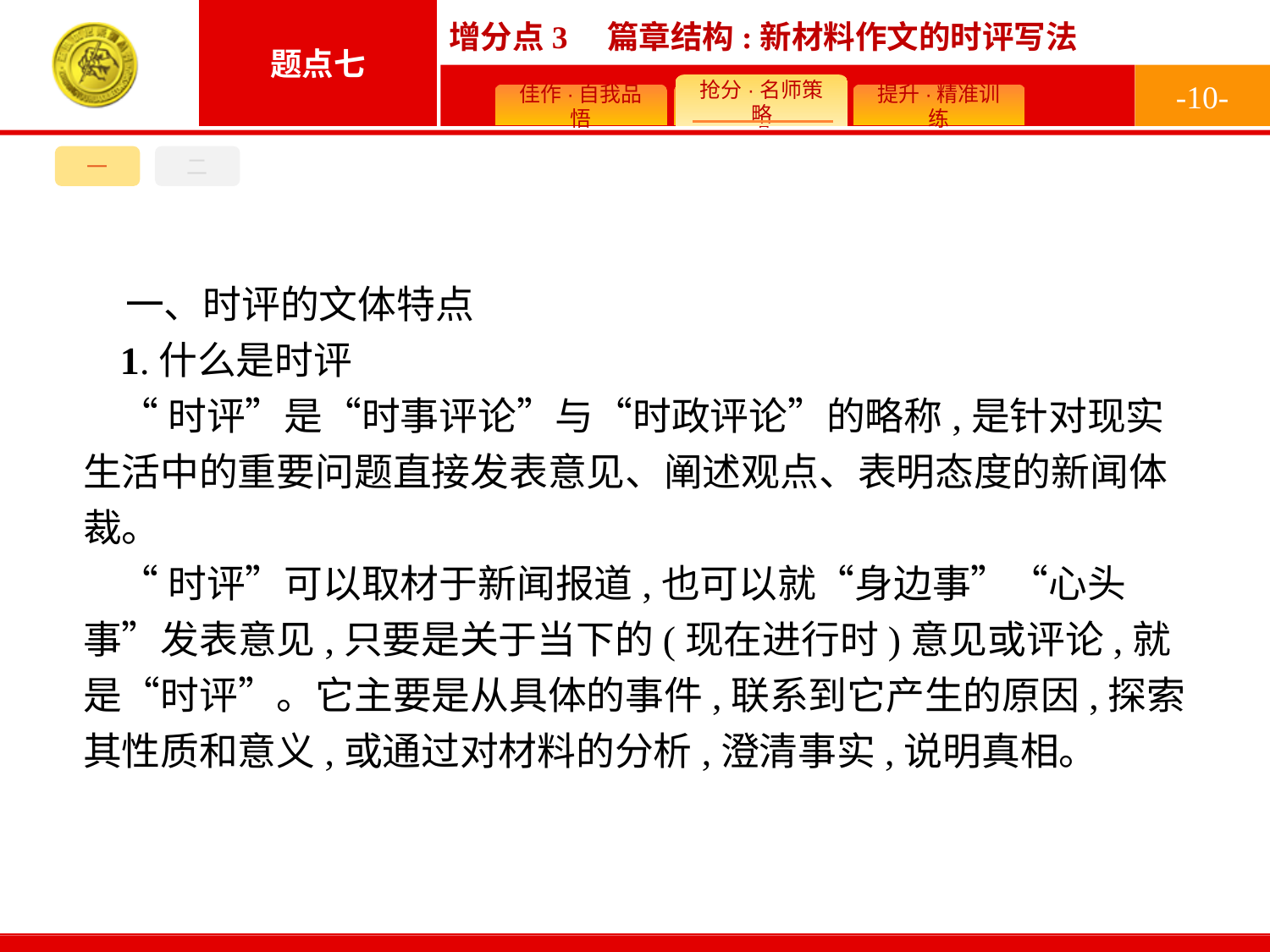

-10-
一
二
一、时评的文体特点
1.什么是时评
“时评”是“时事评论”与“时政评论”的略称,是针对现实生活中的重要问题直接发表意见、阐述观点、表明态度的新闻体裁。
“时评”可以取材于新闻报道,也可以就“身边事”“心头事”发表意见,只要是关于当下的(现在进行时)意见或评论,就是“时评”。它主要是从具体的事件,联系到它产生的原因,探索其性质和意义,或通过对材料的分析,澄清事实,说明真相。